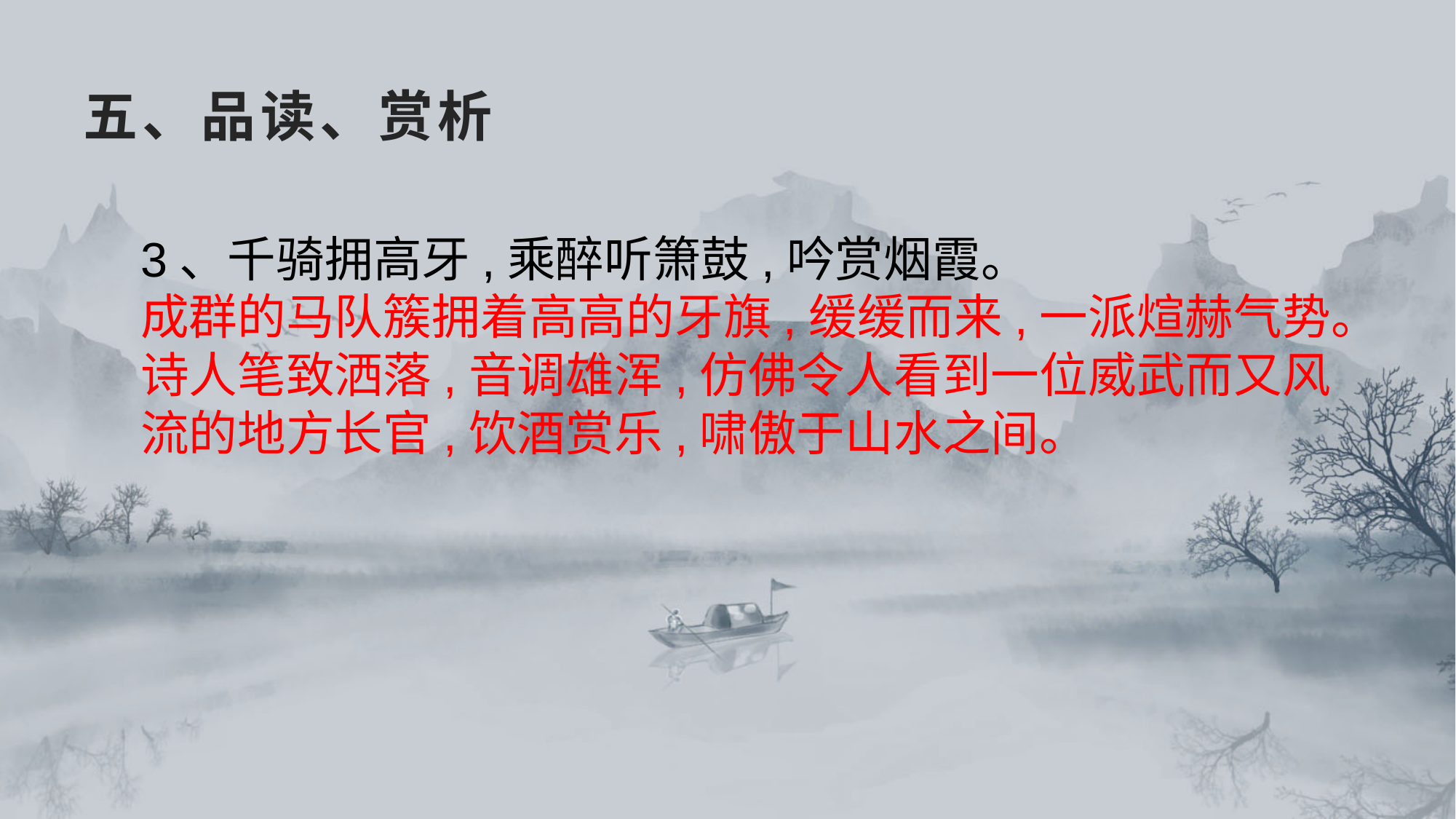

# 五、品读、赏析
3、千骑拥高牙,乘醉听箫鼓,吟赏烟霞。
成群的马队簇拥着高高的牙旗,缓缓而来,一派煊赫气势。诗人笔致洒落,音调雄浑,仿佛令人看到一位威武而又风流的地方长官,饮酒赏乐,啸傲于山水之间。